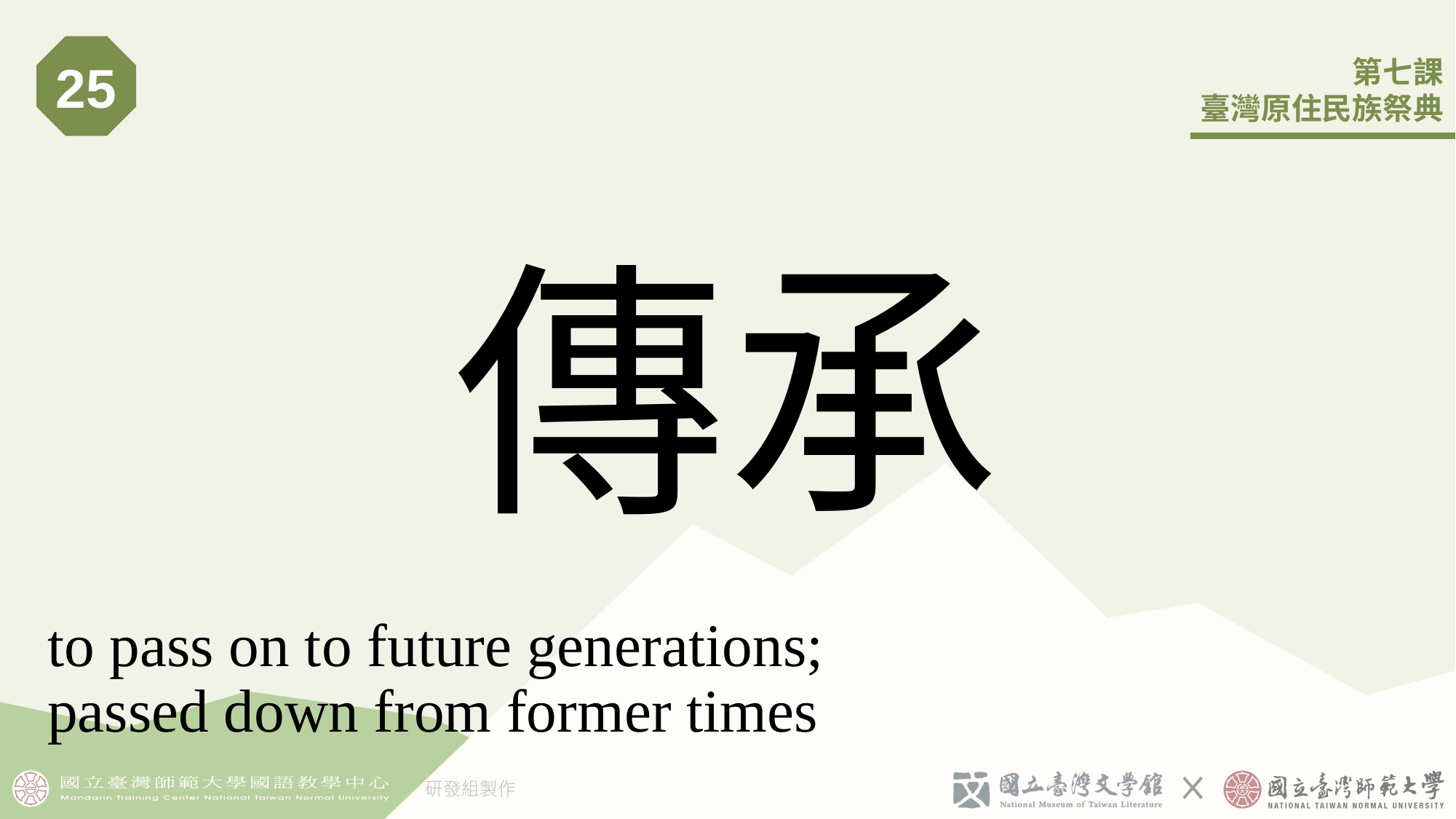

25
# 傳承
to pass on to future generations;
passed down from former times